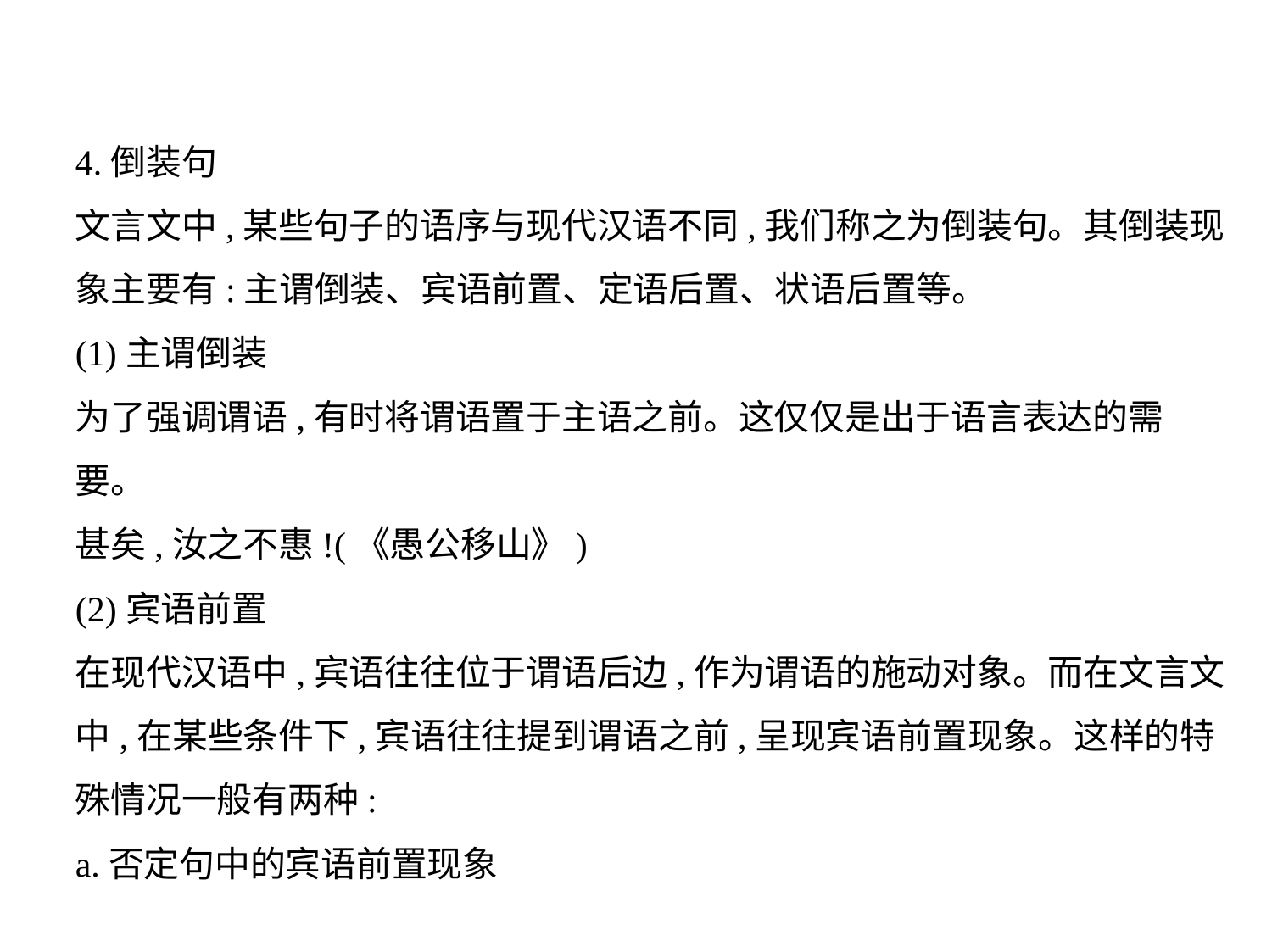

4.倒装句
文言文中,某些句子的语序与现代汉语不同,我们称之为倒装句。其倒装现
象主要有:主谓倒装、宾语前置、定语后置、状语后置等。
(1)主谓倒装
为了强调谓语,有时将谓语置于主语之前。这仅仅是出于语言表达的需
要。
甚矣,汝之不惠!(《愚公移山》)
(2)宾语前置
在现代汉语中,宾语往往位于谓语后边,作为谓语的施动对象。而在文言文
中,在某些条件下,宾语往往提到谓语之前,呈现宾语前置现象。这样的特
殊情况一般有两种:
a.否定句中的宾语前置现象